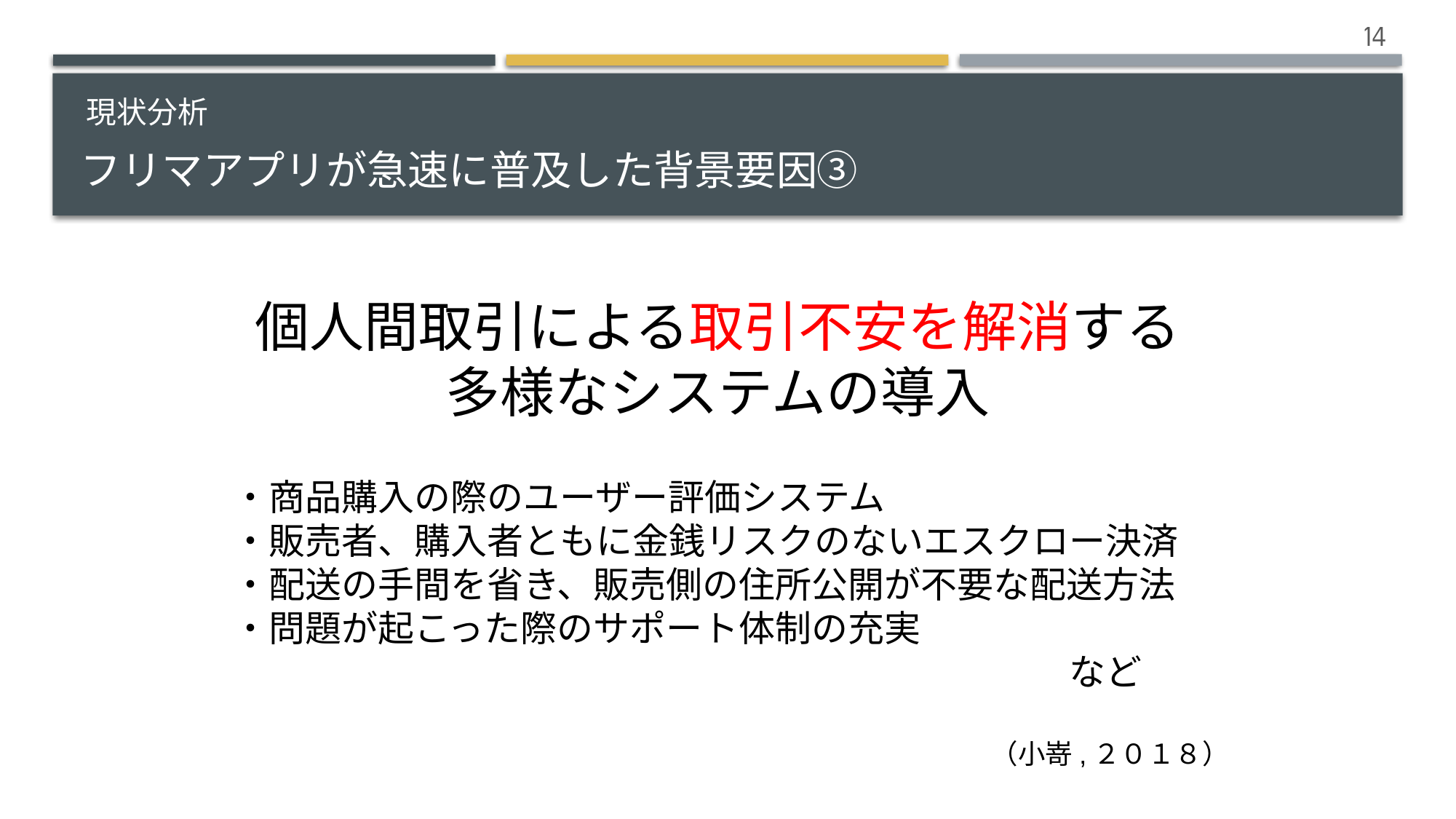

14
現状分析
# フリマアプリが急速に普及した背景要因③
個人間取引による取引不安を解消する
多様なシステムの導入

　　　　・商品購入の際のユーザー評価システム
　　　　・販売者、購入者ともに金銭リスクのないエスクロー決済
　　　　・配送の手間を省き、販売側の住所公開が不要な配送方法
　　　　・問題が起こった際のサポート体制の充実
　　　　　　　　　　　　　　　　　　　　　　　　　　　など

（小嵜,２０１８）